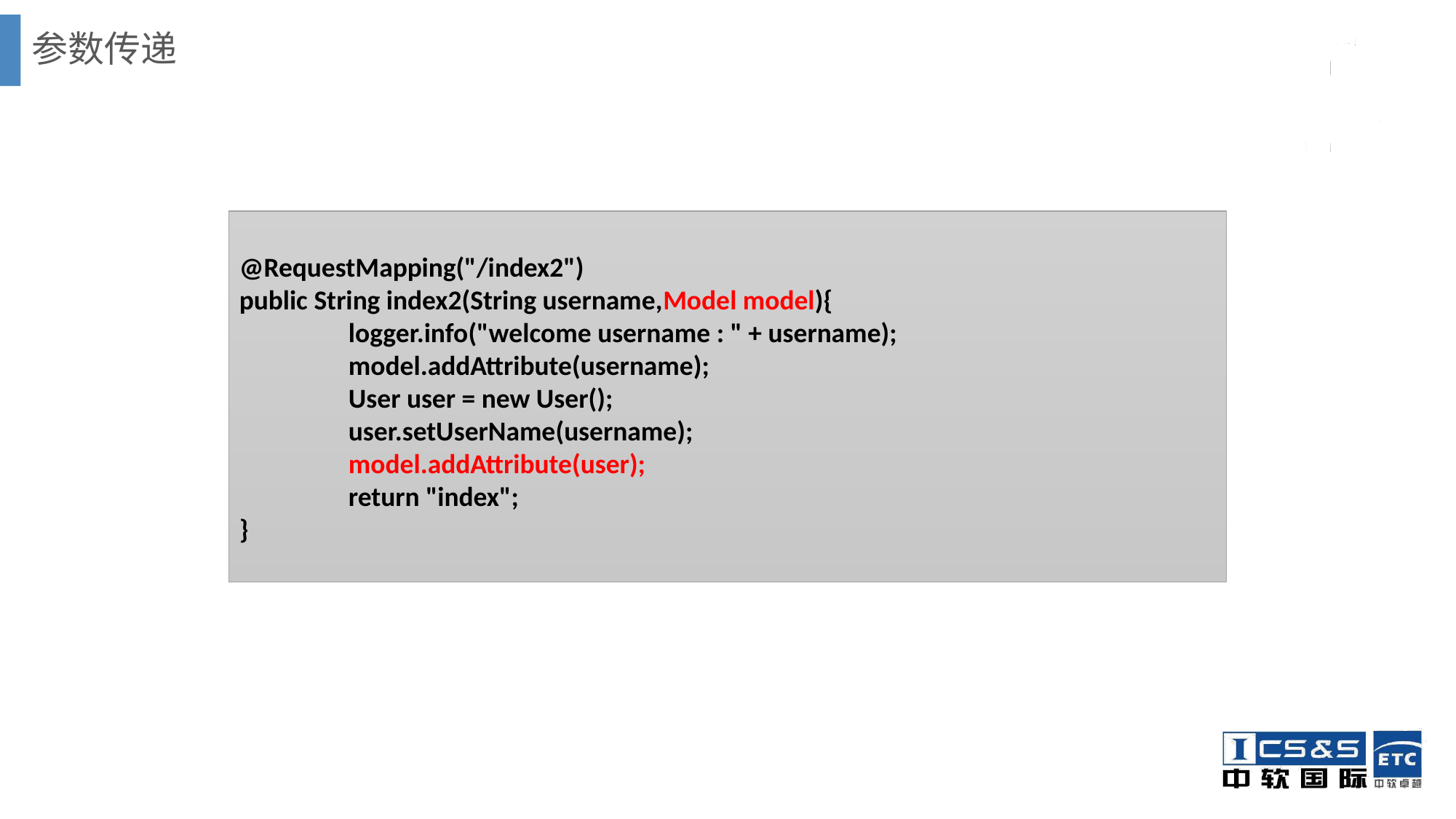

# 参数传递

@RequestMapping("/index2")
public String index2(String username,Model model){
	logger.info("welcome username : " + username);
	model.addAttribute(username);
	User user = new User();
	user.setUserName(username);
	model.addAttribute(user);
	return "index";
}